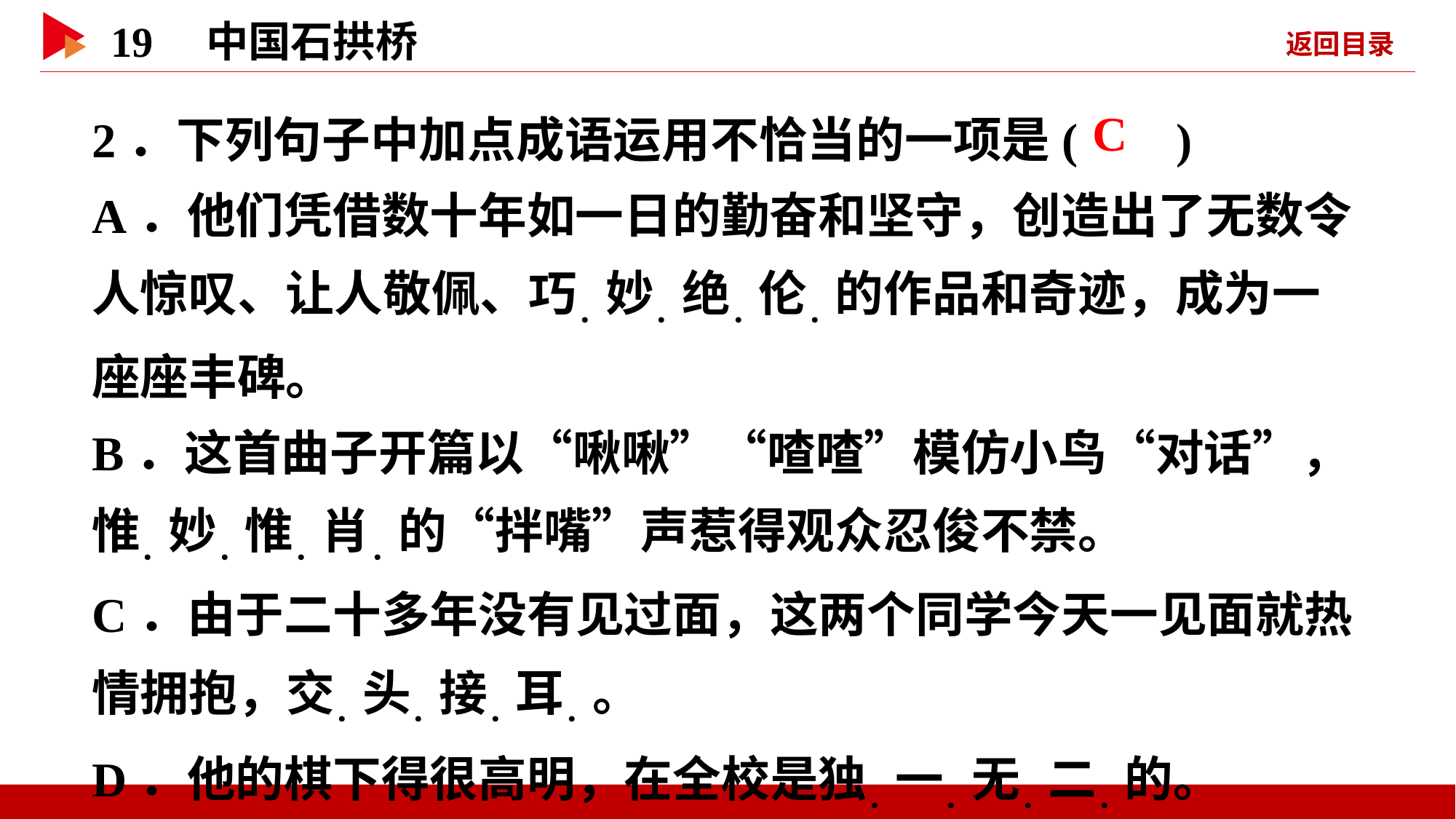

2．下列句子中加点成语运用不恰当的一项是(        )
A．他们凭借数十年如一日的勤奋和坚守，创造出了无数令人惊叹、让人敬佩、巧．妙．绝．伦．的作品和奇迹，成为一座座丰碑。
B．这首曲子开篇以“啾啾”“喳喳”模仿小鸟“对话”，惟．妙．惟．肖．的“拌嘴”声惹得观众忍俊不禁。
C．由于二十多年没有见过面，这两个同学今天一见面就热情拥抱，交．头．接．耳．。
D．他的棋下得很高明，在全校是独．一．无．二．的。
   C